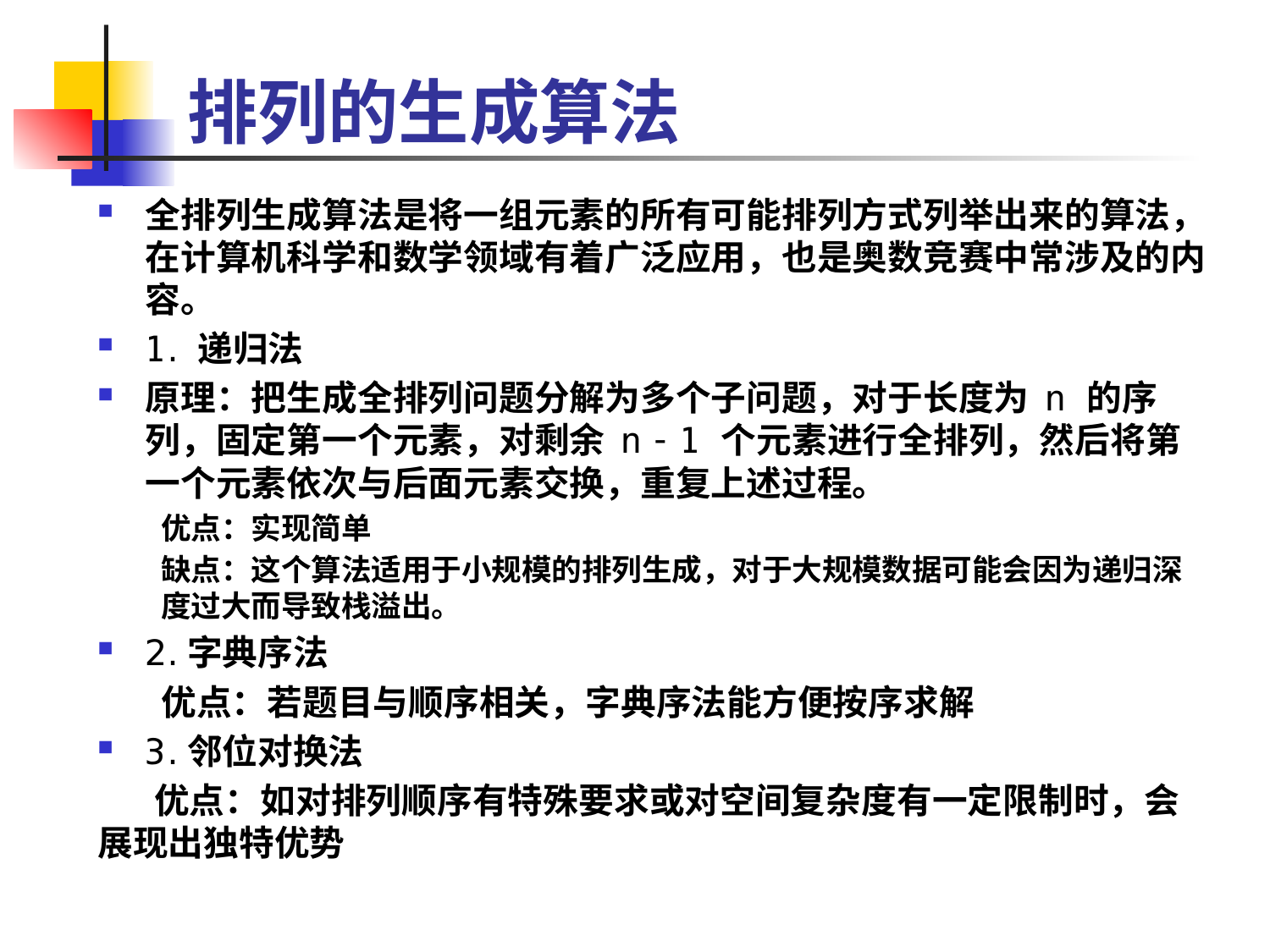

# 排列的生成算法
全排列生成算法是将一组元素的所有可能排列方式列举出来的算法，在计算机科学和数学领域有着广泛应用，也是奥数竞赛中常涉及的内容。
1. 递归法
原理：把生成全排列问题分解为多个子问题，对于长度为 n 的序列，固定第一个元素，对剩余 n - 1 个元素进行全排列，然后将第一个元素依次与后面元素交换，重复上述过程。
优点：实现简单
缺点：这个算法适用于小规模的排列生成，对于大规模数据可能会因为递归深度过大而导致栈溢出。
2.字典序法
优点：若题目与顺序相关，字典序法能方便按序求解
3.邻位对换法
      优点：如对排列顺序有特殊要求或对空间复杂度有一定限制时，会展现出独特优势

1